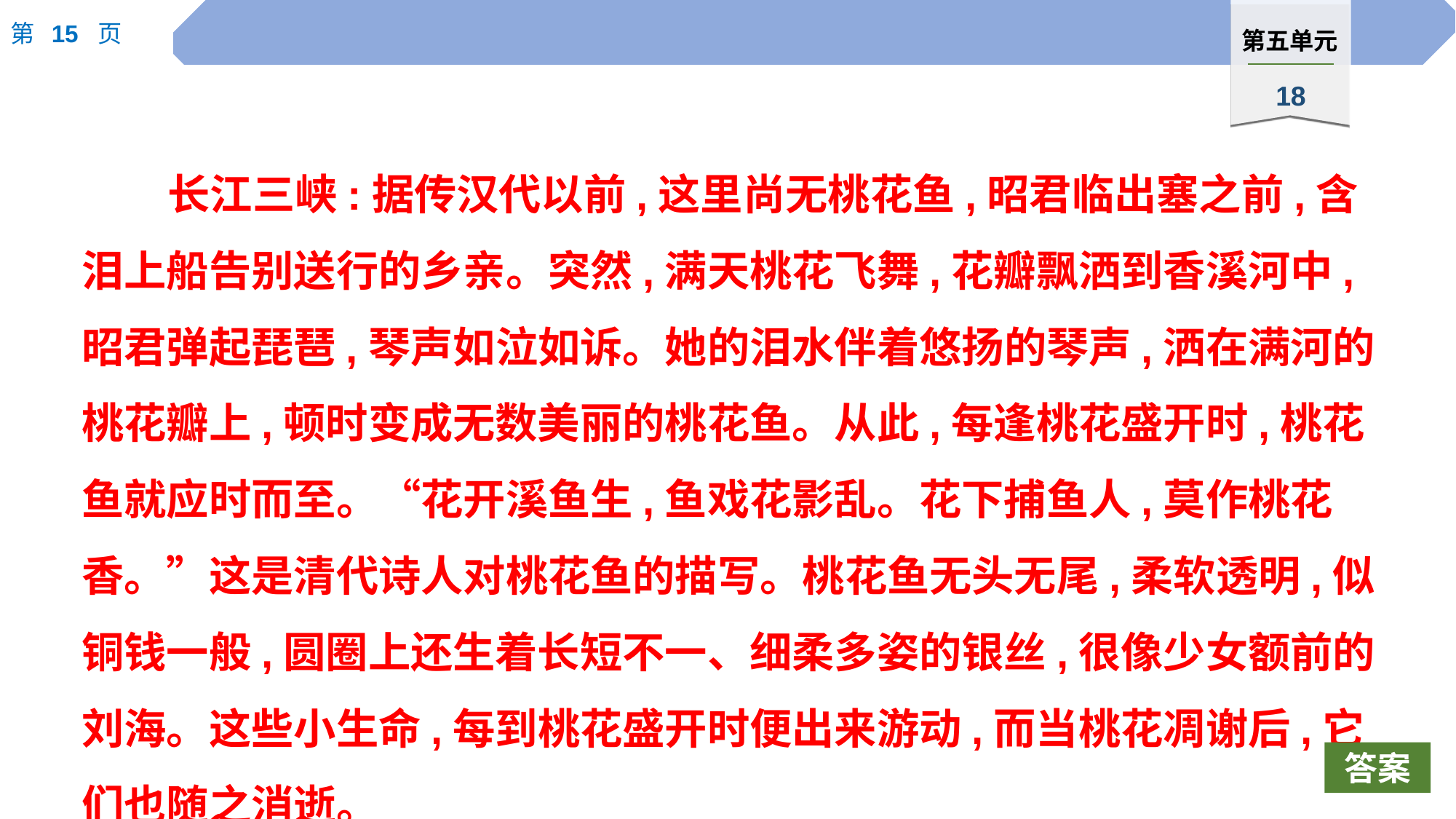

长江三峡:据传汉代以前,这里尚无桃花鱼,昭君临出塞之前,含泪上船告别送行的乡亲。突然,满天桃花飞舞,花瓣飘洒到香溪河中,昭君弹起琵琶,琴声如泣如诉。她的泪水伴着悠扬的琴声,洒在满河的桃花瓣上,顿时变成无数美丽的桃花鱼。从此,每逢桃花盛开时,桃花鱼就应时而至。“花开溪鱼生,鱼戏花影乱。花下捕鱼人,莫作桃花香。”这是清代诗人对桃花鱼的描写。桃花鱼无头无尾,柔软透明,似铜钱一般,圆圈上还生着长短不一、细柔多姿的银丝,很像少女额前的刘海。这些小生命,每到桃花盛开时便出来游动,而当桃花凋谢后,它们也随之消逝。
答案